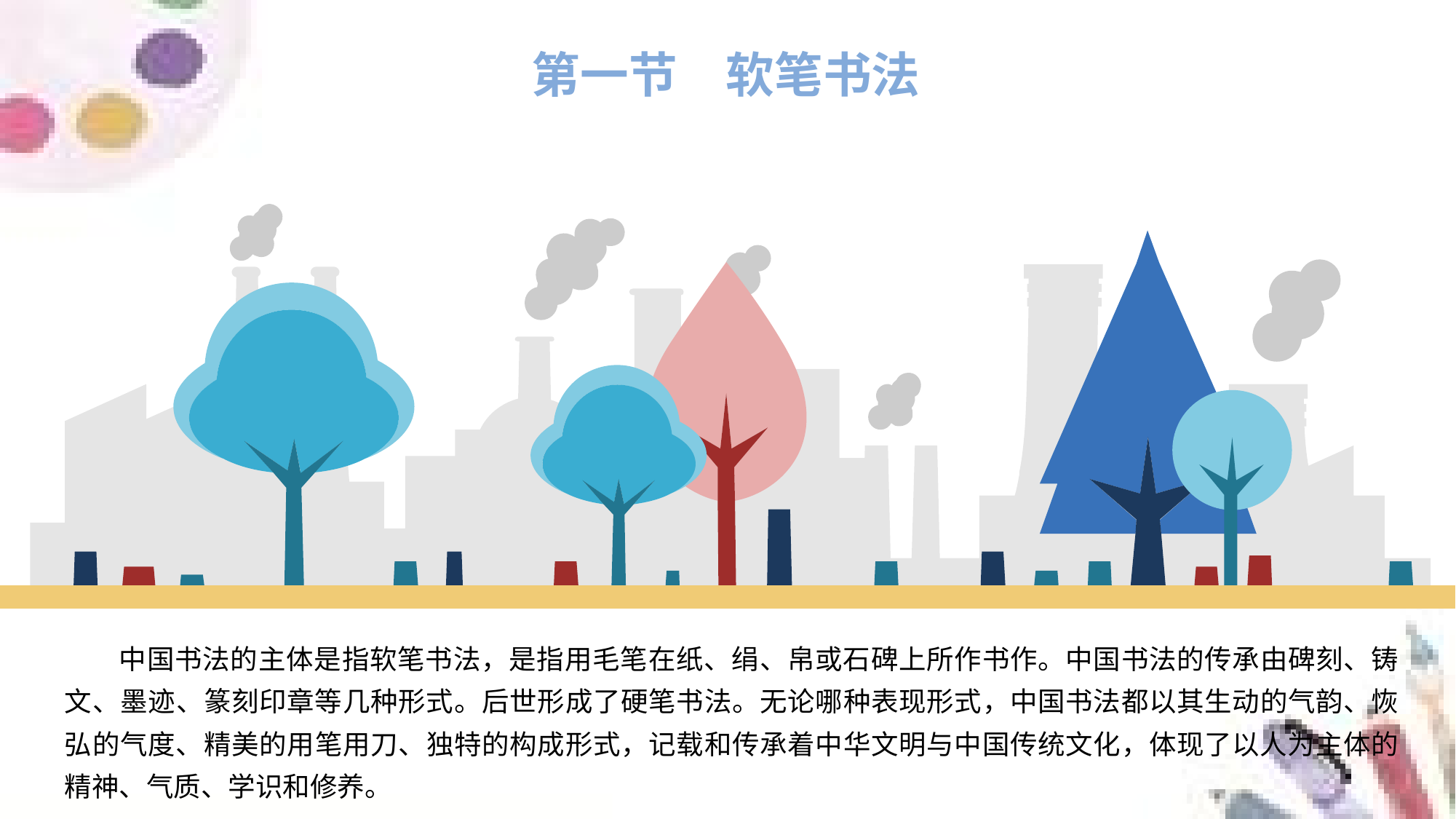

第一节　软笔书法

中国书法的主体是指软笔书法，是指用毛笔在纸、绢、帛或石碑上所作书作。中国书法的传承由碑刻、铸文、墨迹、篆刻印章等几种形式。后世形成了硬笔书法。无论哪种表现形式，中国书法都以其生动的气韵、恢弘的气度、精美的用笔用刀、独特的构成形式，记载和传承着中华文明与中国传统文化，体现了以人为主体的精神、气质、学识和修养。